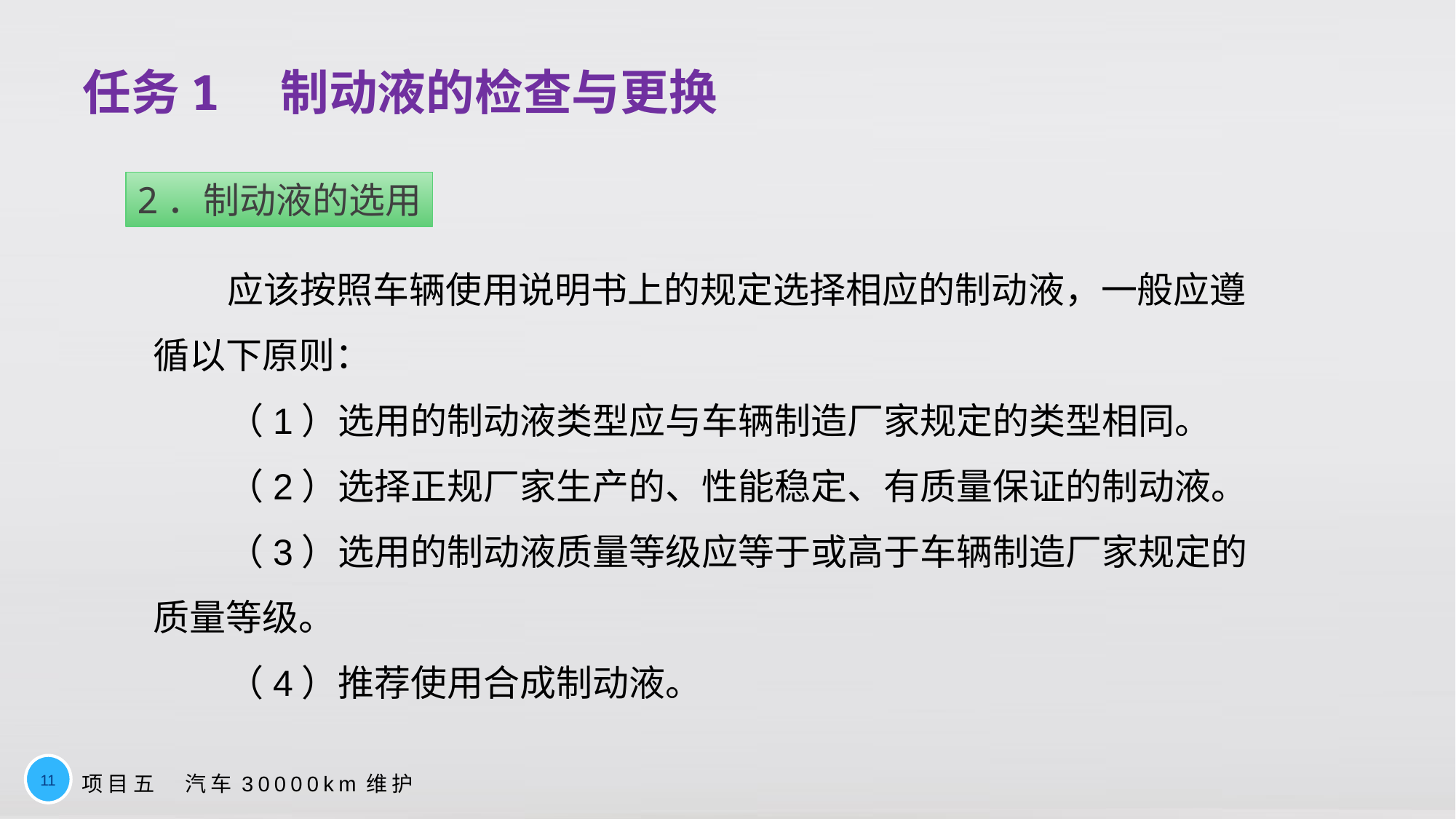

# 任务1　制动液的检查与更换
2．制动液的选用
应该按照车辆使用说明书上的规定选择相应的制动液，一般应遵循以下原则：
（1）选用的制动液类型应与车辆制造厂家规定的类型相同。
（2）选择正规厂家生产的、性能稳定、有质量保证的制动液。
（3）选用的制动液质量等级应等于或高于车辆制造厂家规定的质量等级。
（4）推荐使用合成制动液。
11